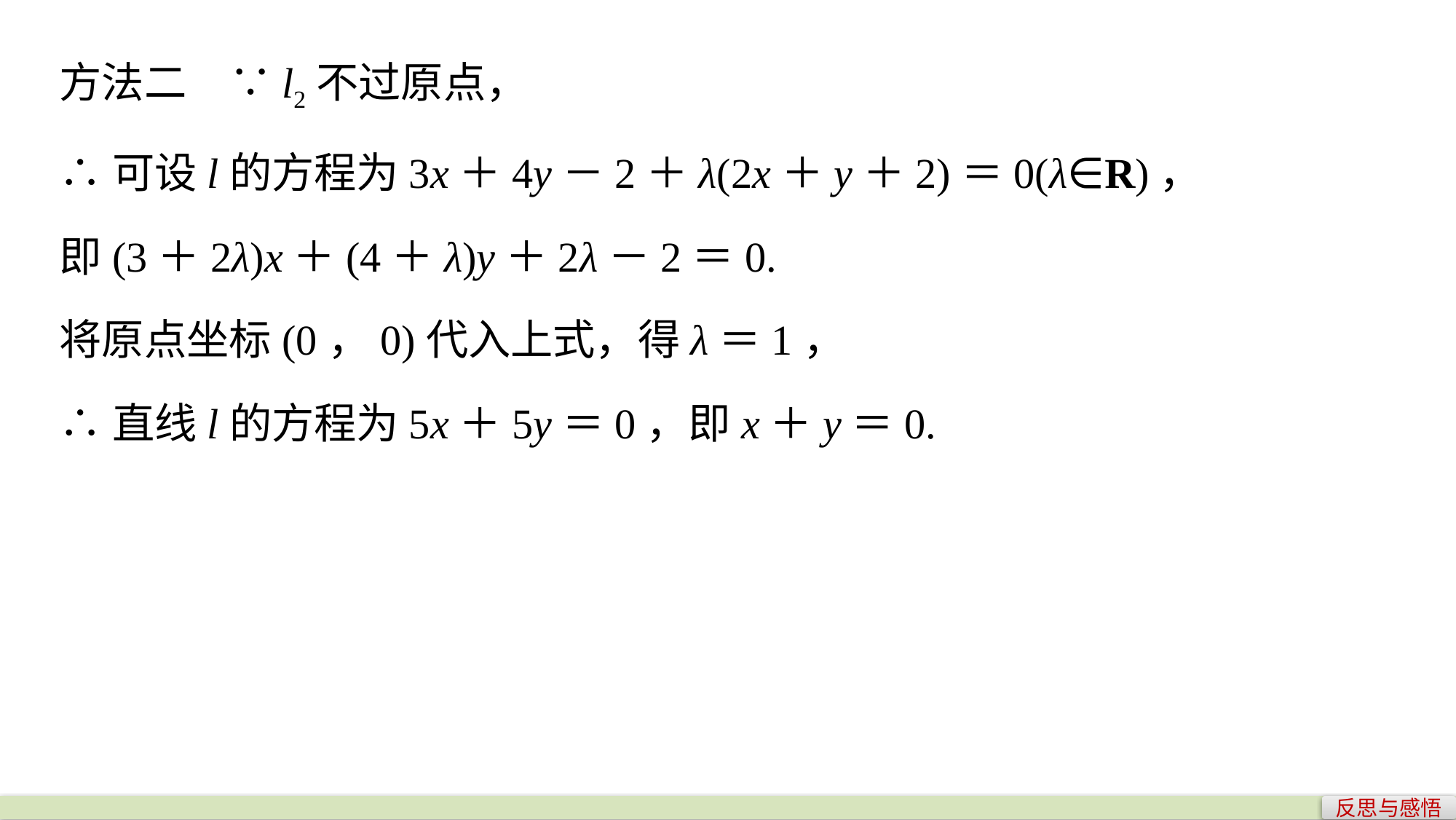

方法二　∵l2不过原点，
∴可设l的方程为3x＋4y－2＋λ(2x＋y＋2)＝0(λ∈R)，
即(3＋2λ)x＋(4＋λ)y＋2λ－2＝0.
将原点坐标(0，0)代入上式，得λ＝1，
∴直线l的方程为5x＋5y＝0，即x＋y＝0.
反思与感悟